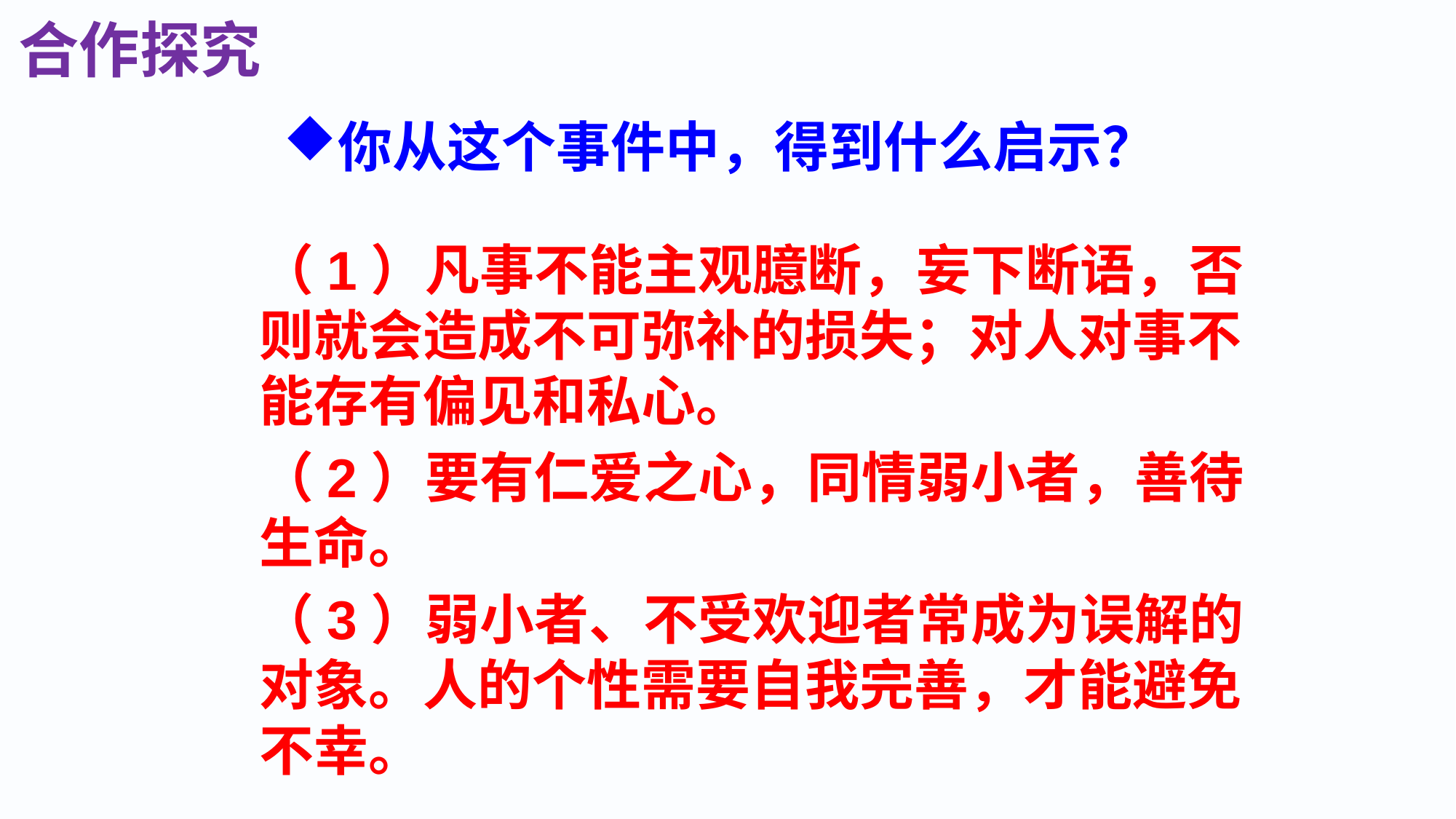

合作探究
# 你从这个事件中，得到什么启示？
（1）凡事不能主观臆断，妄下断语，否则就会造成不可弥补的损失；对人对事不能存有偏见和私心。
（2）要有仁爱之心，同情弱小者，善待生命。
（3）弱小者、不受欢迎者常成为误解的对象。人的个性需要自我完善，才能避免不幸。